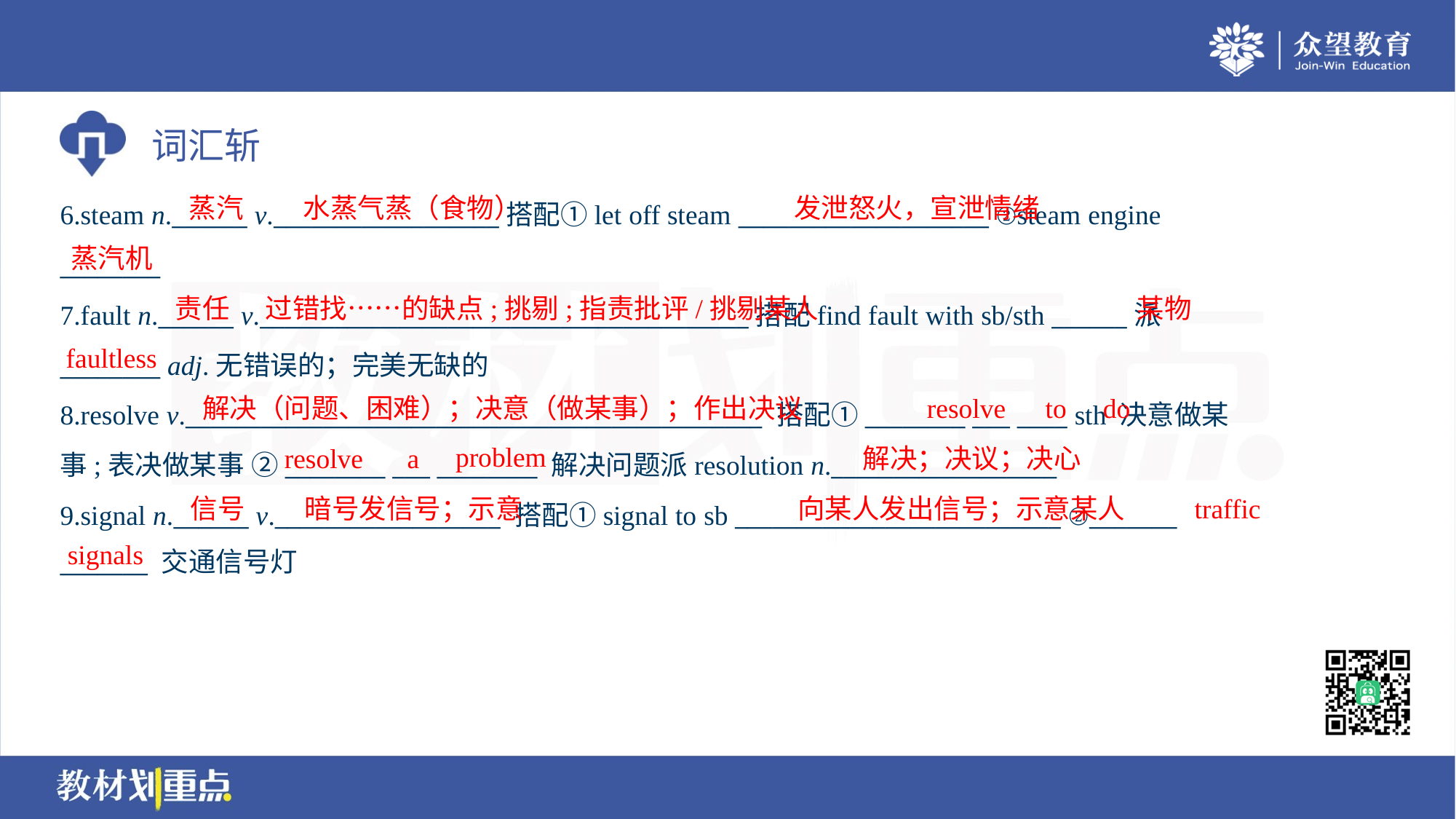

蒸汽
水蒸气蒸（食物）
发泄怒火，宣泄情绪
6.steam n.______ v.__________________搭配①let off steam ____________________ ②steam engine
________
7.fault n.______ v._______________________________________搭配find fault with sb/sth ______派
________ adj.无错误的；完美无缺的
8.resolve v.______________________________________________ 搭配①________ ___ ____ sth 决意做某
事;表决做某事 ②________ ___ ________ 解决问题派resolution n.__________________
9.signal n.______ v.__________________ 搭配①signal to sb __________________________ ②_______
_______ 交通信号灯
蒸汽机
责任
过错找……的缺点;挑剔;指责批评/挑剔某人
某物
faultless
解决（问题、困难）；决意（做某事）；作出决议
resolve
to
do
problem
resolve
a
解决；决议；决心
信号
暗号发信号；示意
向某人发出信号；示意某人
traffic
signals